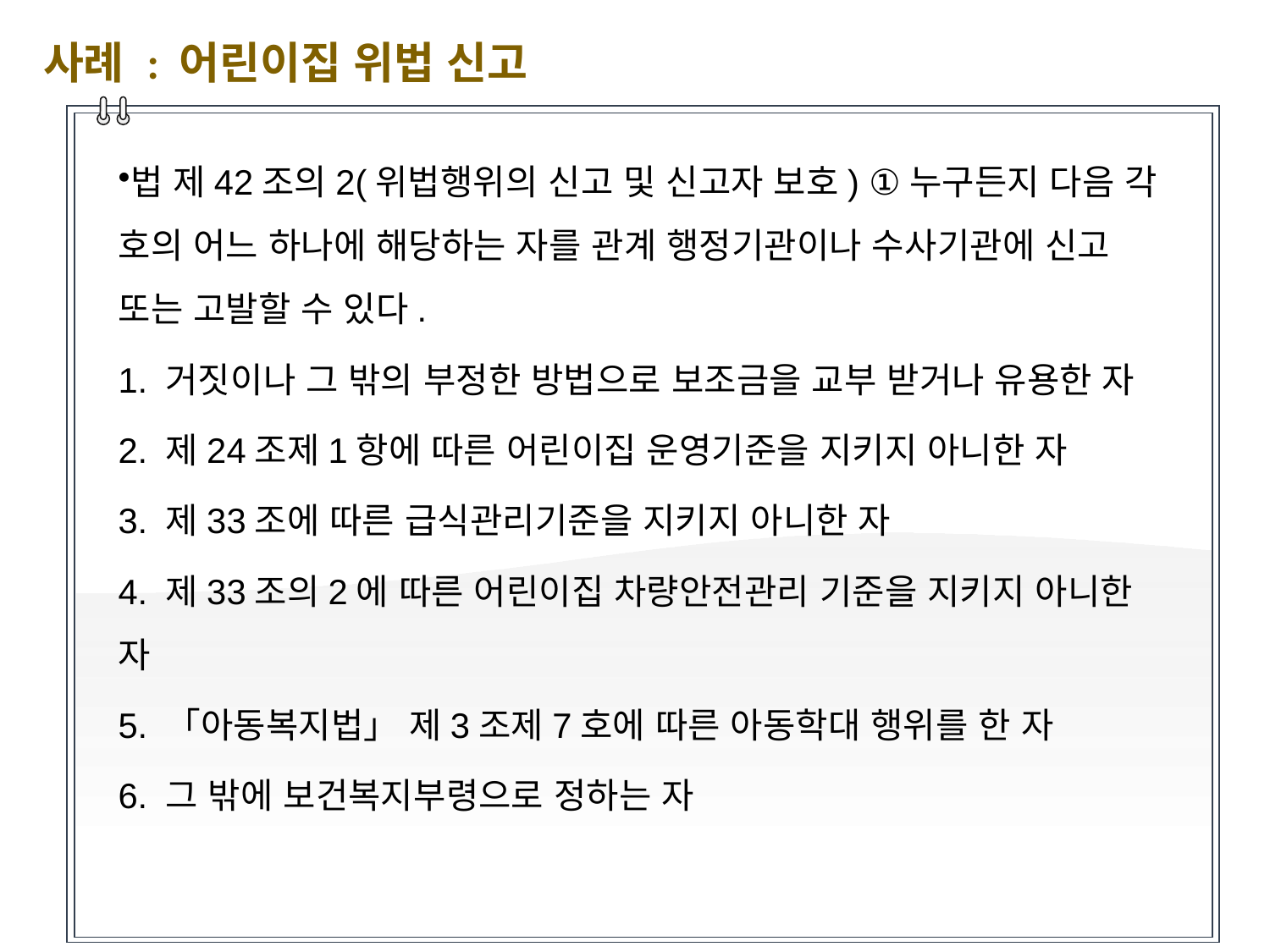

사례 : 어린이집 위법 신고

법 제42조의2(위법행위의 신고 및 신고자 보호) ①누구든지 다음 각 호의 어느 하나에 해당하는 자를 관계 행정기관이나 수사기관에 신고 또는 고발할 수 있다.
1. 거짓이나 그 밖의 부정한 방법으로 보조금을 교부 받거나 유용한 자
2. 제24조제1항에 따른 어린이집 운영기준을 지키지 아니한 자
3. 제33조에 따른 급식관리기준을 지키지 아니한 자
4. 제33조의2에 따른 어린이집 차량안전관리 기준을 지키지 아니한 자
5. 「아동복지법」 제3조제7호에 따른 아동학대 행위를 한 자
6. 그 밖에 보건복지부령으로 정하는 자